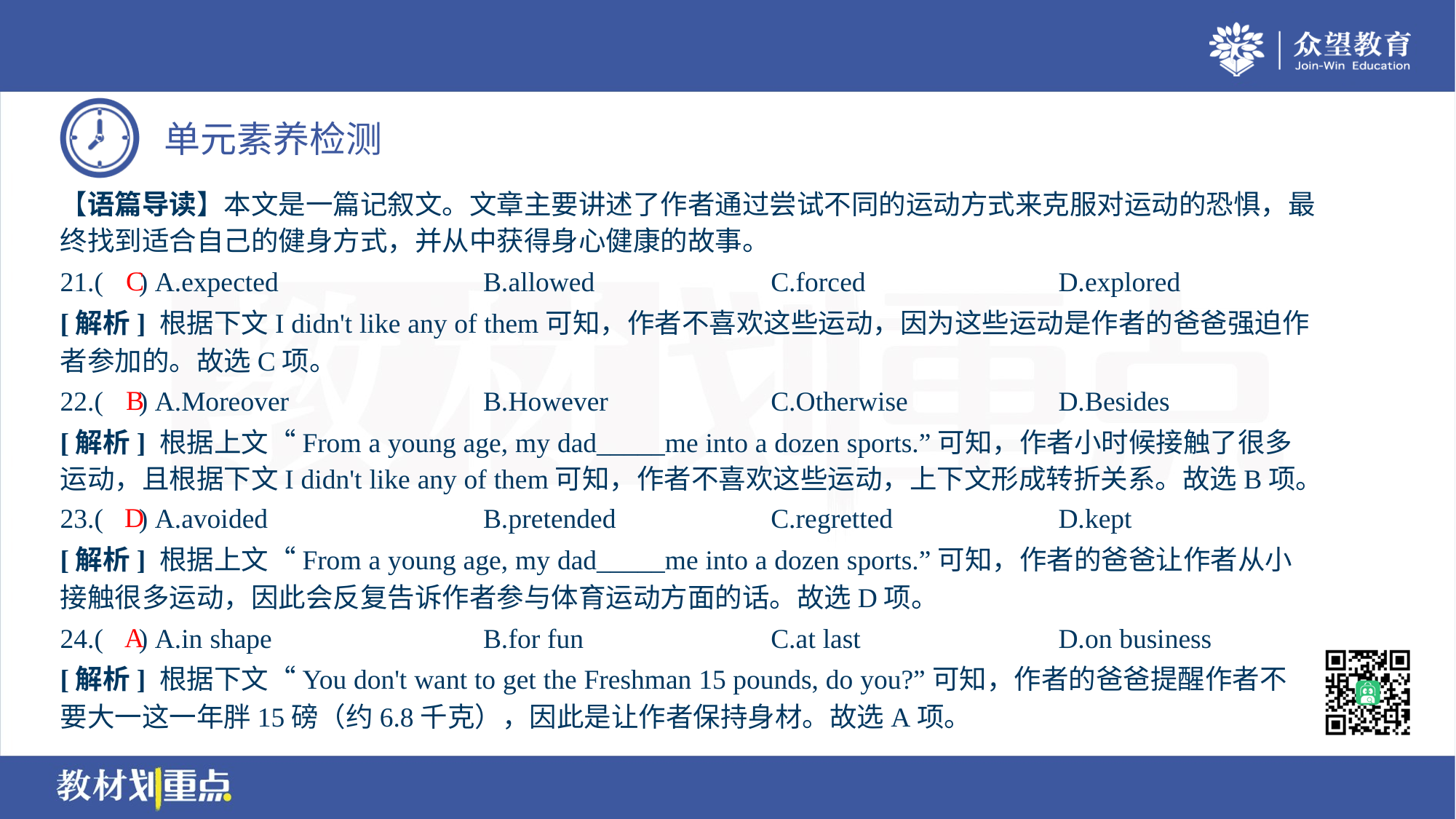

【语篇导读】本文是一篇记叙文。文章主要讲述了作者通过尝试不同的运动方式来克服对运动的恐惧，最
终找到适合自己的健身方式，并从中获得身心健康的故事。
C
21.(     ) A.expected	B.allowed	C.forced	D.explored
[解析] 根据下文I didn't like any of them可知，作者不喜欢这些运动，因为这些运动是作者的爸爸强迫作
者参加的。故选C项。
B
22.(     ) A.Moreover	B.However	C.Otherwise	D.Besides
[解析] 根据上文“From a young age, my dad_____me into a dozen sports.”可知，作者小时候接触了很多
运动，且根据下文I didn't like any of them可知，作者不喜欢这些运动，上下文形成转折关系。故选B项。
D
23.(     ) A.avoided	B.pretended	C.regretted	D.kept
[解析] 根据上文“From a young age, my dad_____me into a dozen sports.”可知，作者的爸爸让作者从小
接触很多运动，因此会反复告诉作者参与体育运动方面的话。故选D项。
A
24.(     ) A.in shape	B.for fun	C.at last	D.on business
[解析] 根据下文“You don't want to get the Freshman 15 pounds, do you?”可知，作者的爸爸提醒作者不
要大一这一年胖15磅（约6.8千克），因此是让作者保持身材。故选A项。